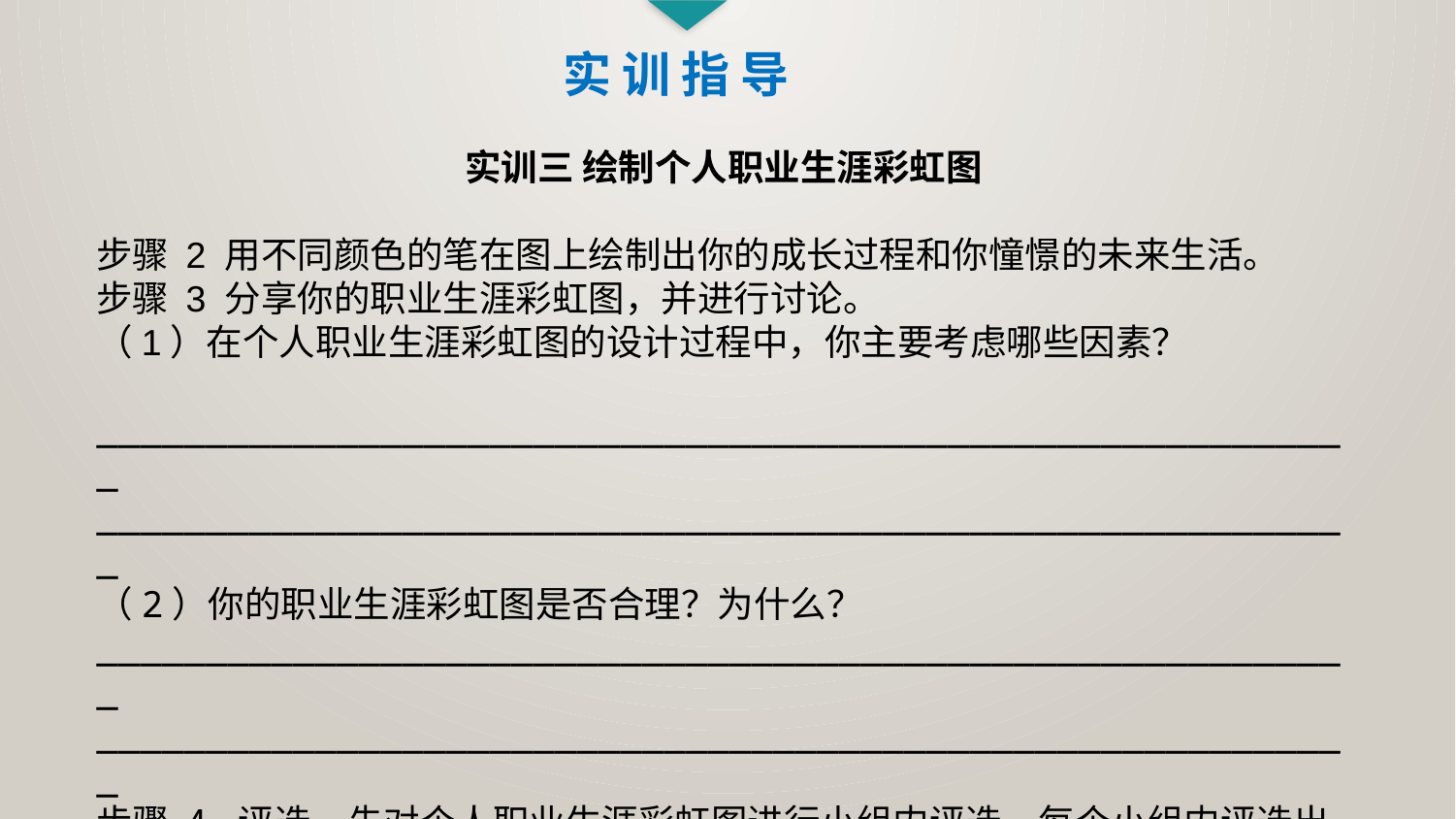

实 训 指 导
实训三 绘制个人职业生涯彩虹图

步骤 2 用不同颜色的笔在图上绘制出你的成长过程和你憧憬的未来生活。
步骤 3 分享你的职业生涯彩虹图，并进行讨论。
（1）在个人职业生涯彩虹图的设计过程中，你主要考虑哪些因素？

__________________________________________________________
__________________________________________________________
（2）你的职业生涯彩虹图是否合理？为什么？__________________________________________________________
__________________________________________________________
步骤 4 评选。先对个人职业生涯彩虹图进行小组内评选，每个小组内评选出最优秀的职业生涯彩虹图。全班共选出 4 幅典型的个人职业生涯彩虹图。绘制者分享制作职业生涯彩虹图的经验与感想。
105